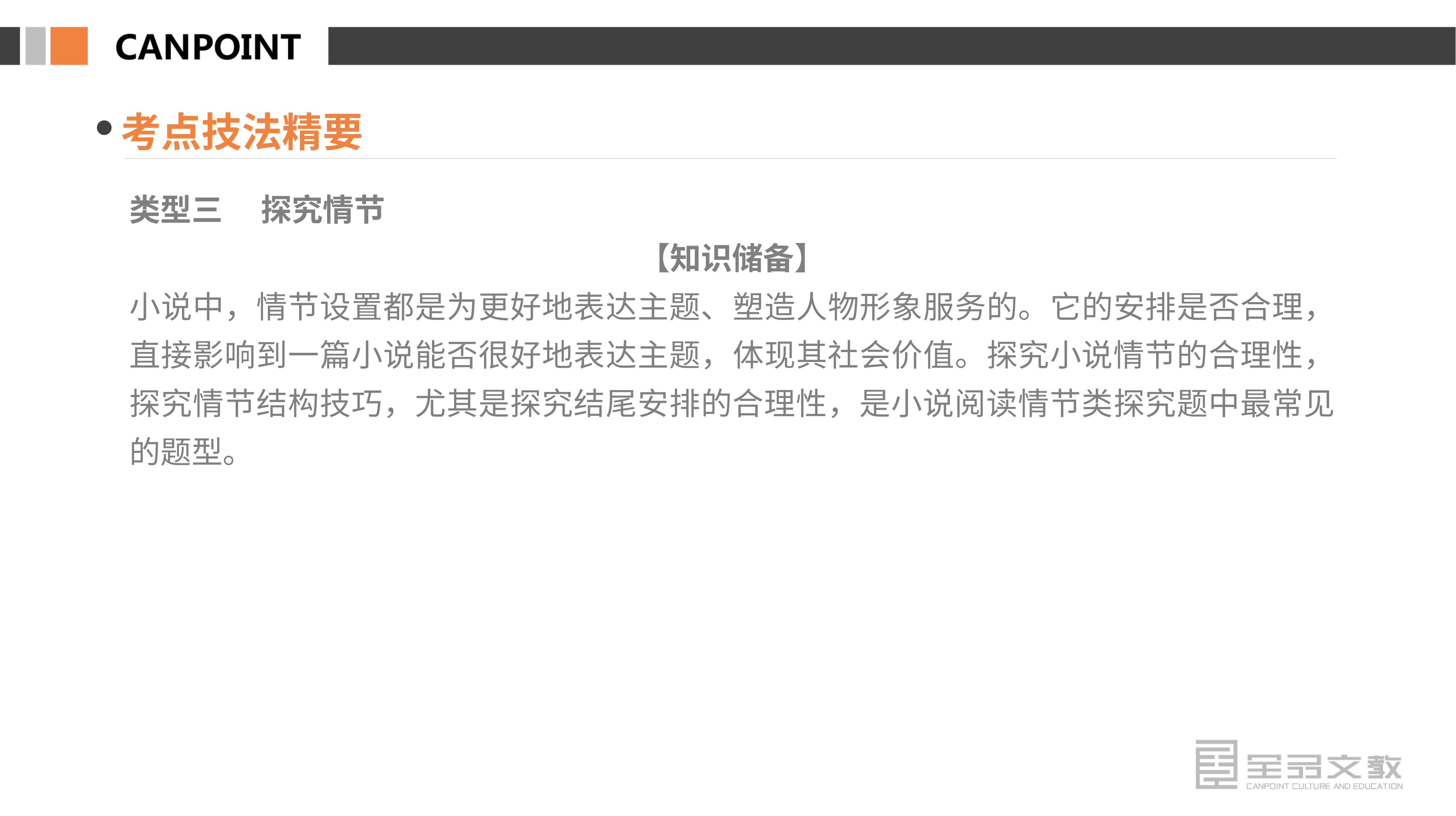

考点技法精要

类型三　 探究情节
【知识储备】
小说中，情节设置都是为更好地表达主题、塑造人物形象服务的。它的安排是否合理，直接影响到一篇小说能否很好地表达主题，体现其社会价值。探究小说情节的合理性，探究情节结构技巧，尤其是探究结尾安排的合理性，是小说阅读情节类探究题中最常见的题型。